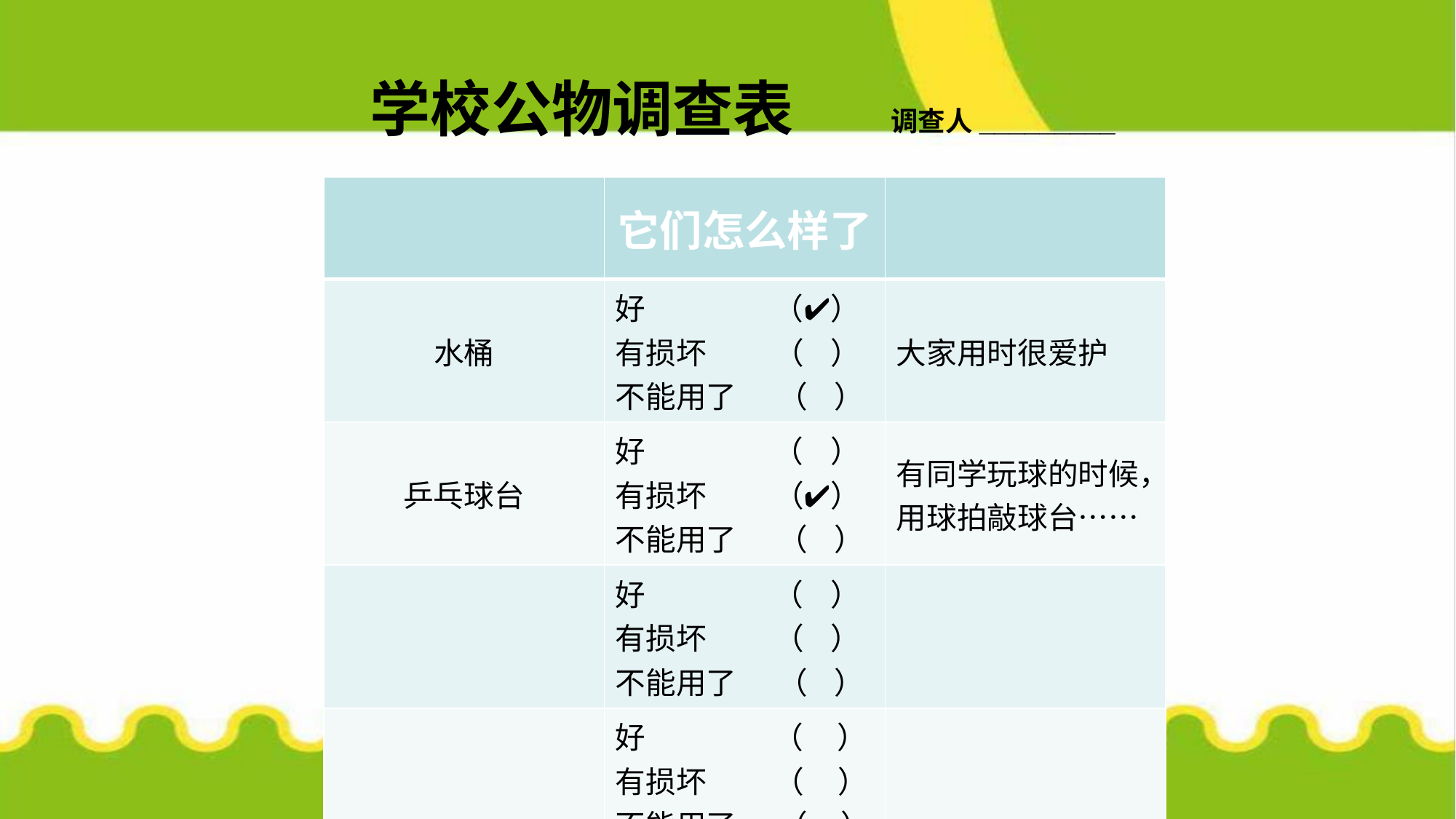

学校公物调查表       调查人_________
|  | 它们怎么样了 |  |
| --- | --- | --- |
| 水桶 | 好 （✔） 有损坏 （ ） 不能用了 （ ） | 大家用时很爱护 |
| 乒乓球台 | 好 （ ） 有损坏 （✔） 不能用了 （ ） | 有同学玩球的时候，用球拍敲球台…… |
|  | 好 （ ） 有损坏 （ ） 不能用了 （ ） |  |
|  | 好 （ ） 有损坏 （ ） 不能用了 （ ） |  |